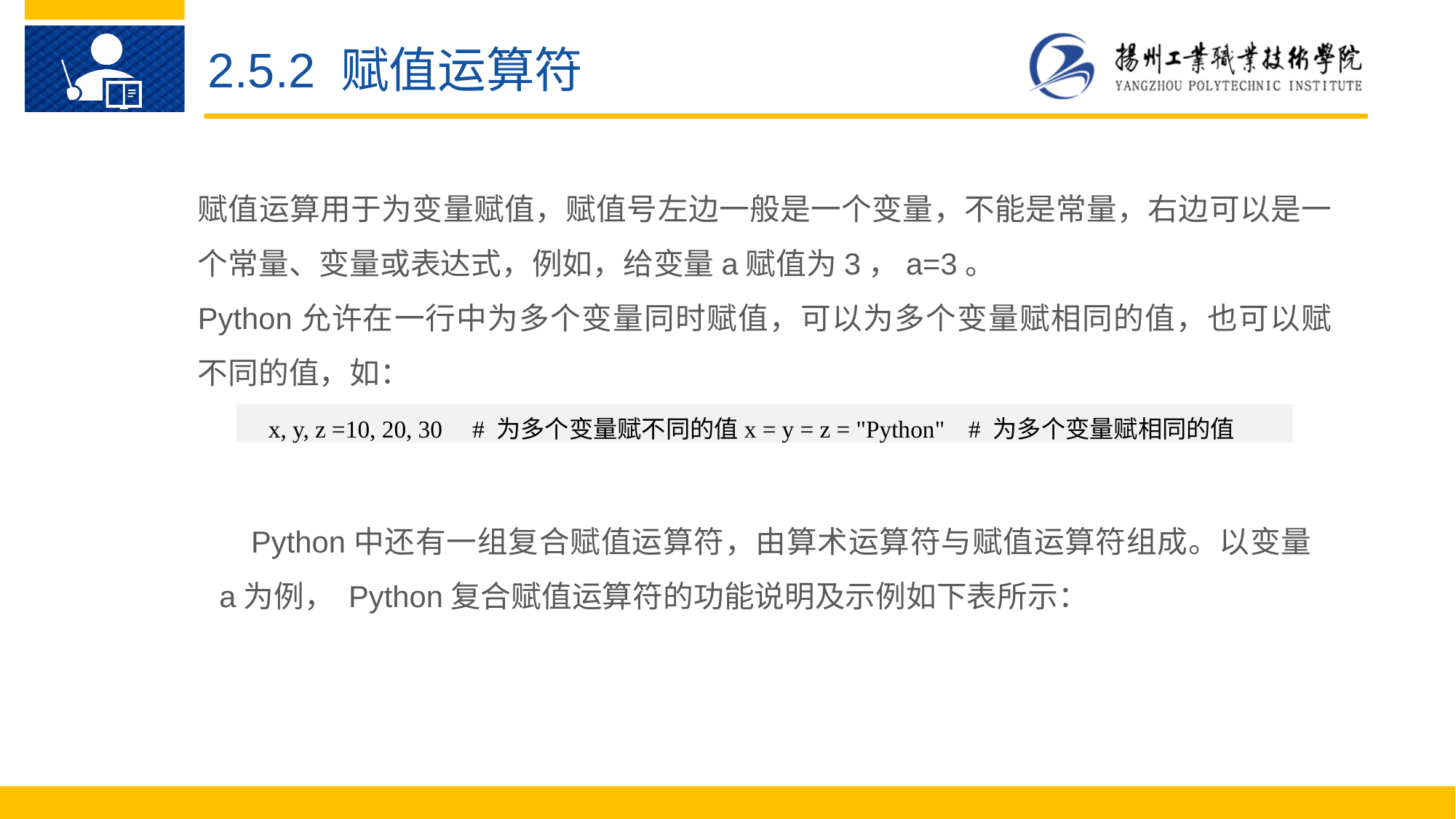

2.5.2 赋值运算符
赋值运算用于为变量赋值，赋值号左边一般是一个变量，不能是常量，右边可以是一个常量、变量或表达式，例如，给变量a赋值为3，a=3。
Python允许在一行中为多个变量同时赋值，可以为多个变量赋相同的值，也可以赋不同的值，如：
x, y, z =10, 20, 30     # 为多个变量赋不同的值x = y = z = "Python"    # 为多个变量赋相同的值
Python中还有一组复合赋值运算符，由算术运算符与赋值运算符组成。以变量a为例， Python复合赋值运算符的功能说明及示例如下表所示：